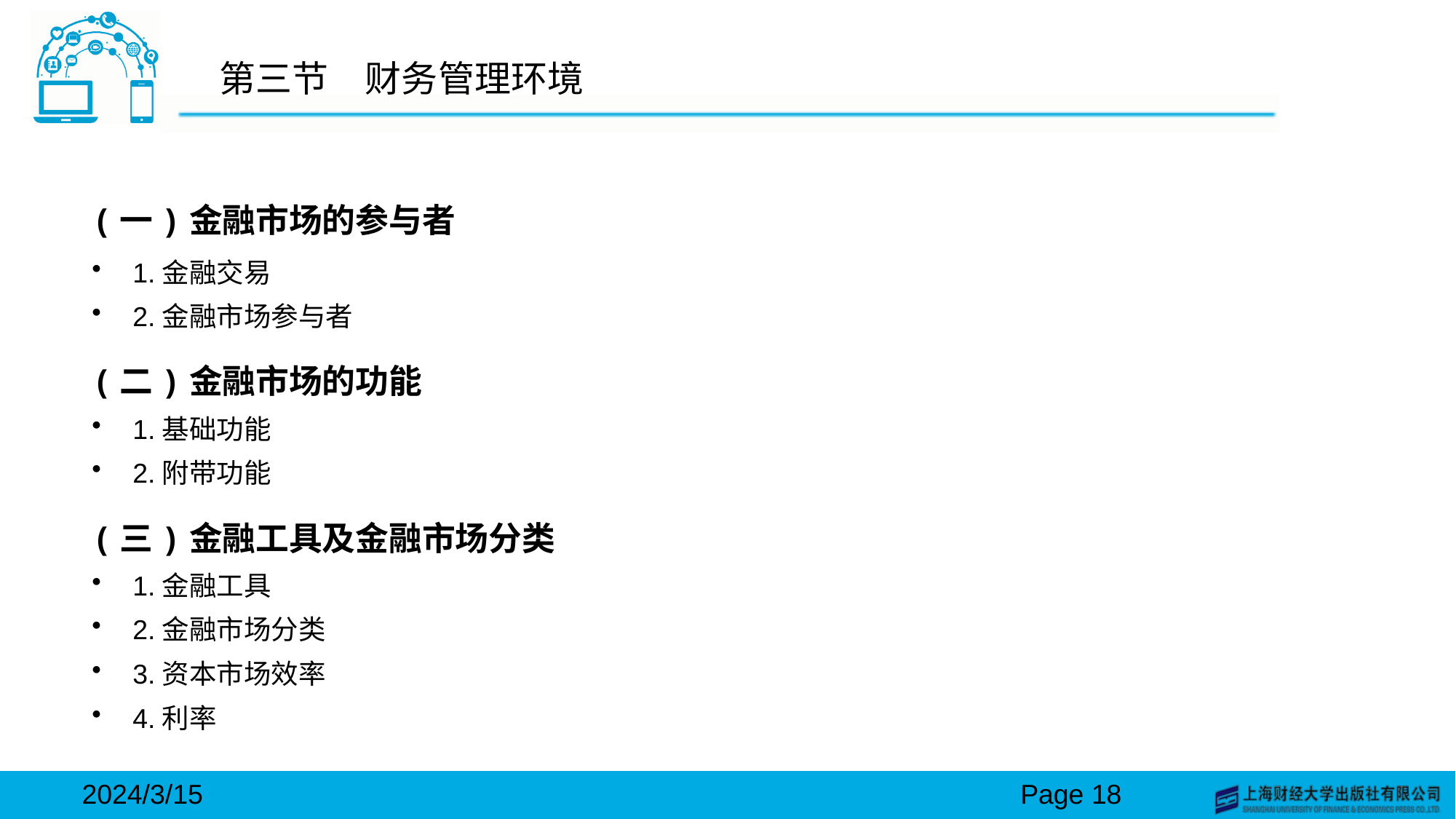

# 第三节　财务管理环境
(一)金融市场的参与者
1.金融交易
2.金融市场参与者
(二)金融市场的功能
1.基础功能
2.附带功能
(三)金融工具及金融市场分类
1.金融工具
2.金融市场分类
3.资本市场效率
4.利率

2024/3/15
Page 18